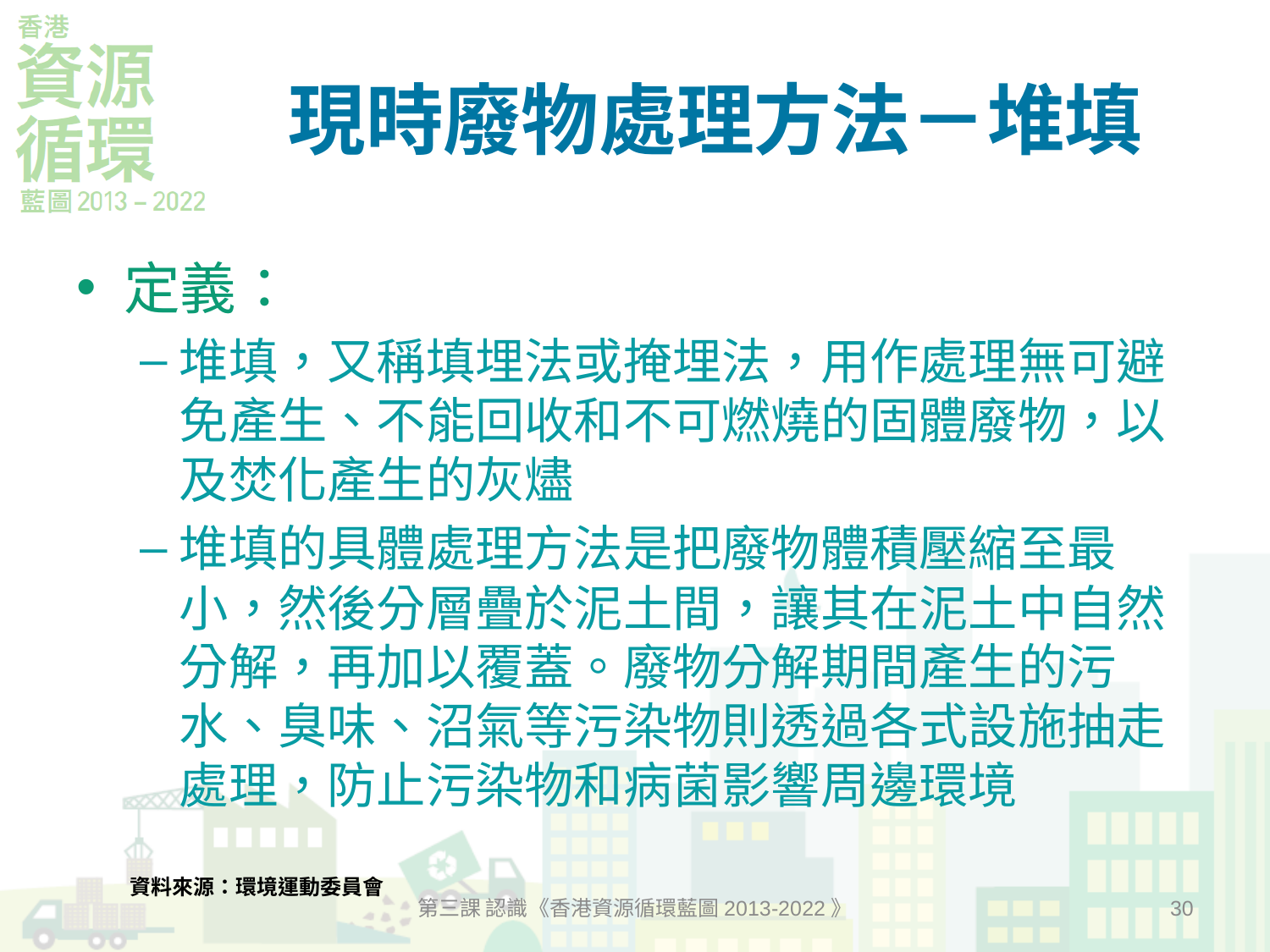

# 現時廢物處理方法－堆填
定義：
堆填，又稱填埋法或掩埋法，用作處理無可避免產生、不能回收和不可燃燒的固體廢物，以及焚化產生的灰燼
堆填的具體處理方法是把廢物體積壓縮至最小，然後分層疊於泥土間，讓其在泥土中自然分解，再加以覆蓋。廢物分解期間產生的污水、臭味、沼氣等污染物則透過各式設施抽走處理，防止污染物和病菌影響周邊環境
資料來源：環境運動委員會

第三課 認識《香港資源循環藍圖2013-2022》
30